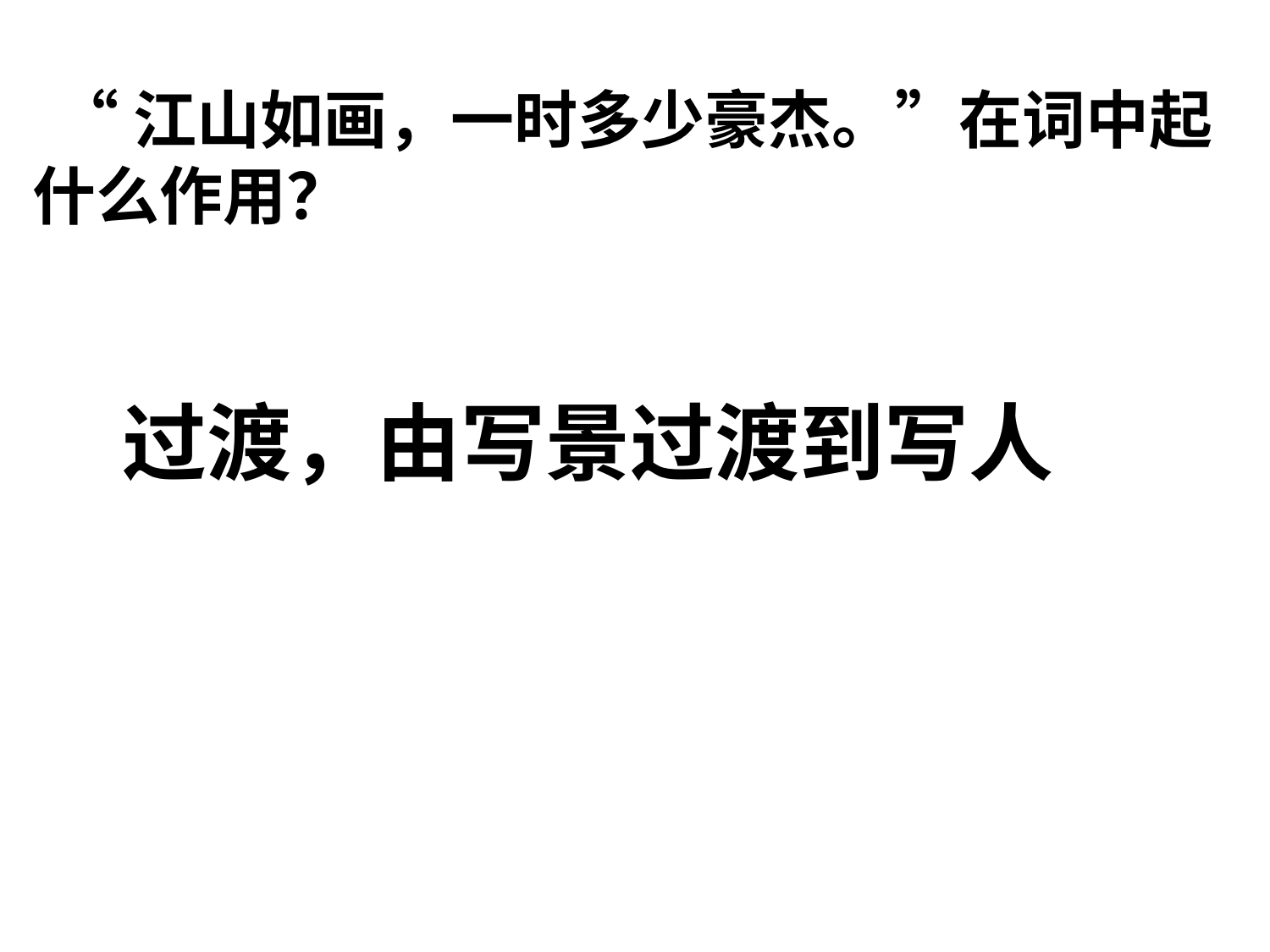

品  析  鉴  赏
  “江山如画，一时多少豪杰。”在词中起什么作用？
过渡，由写景过渡到写人